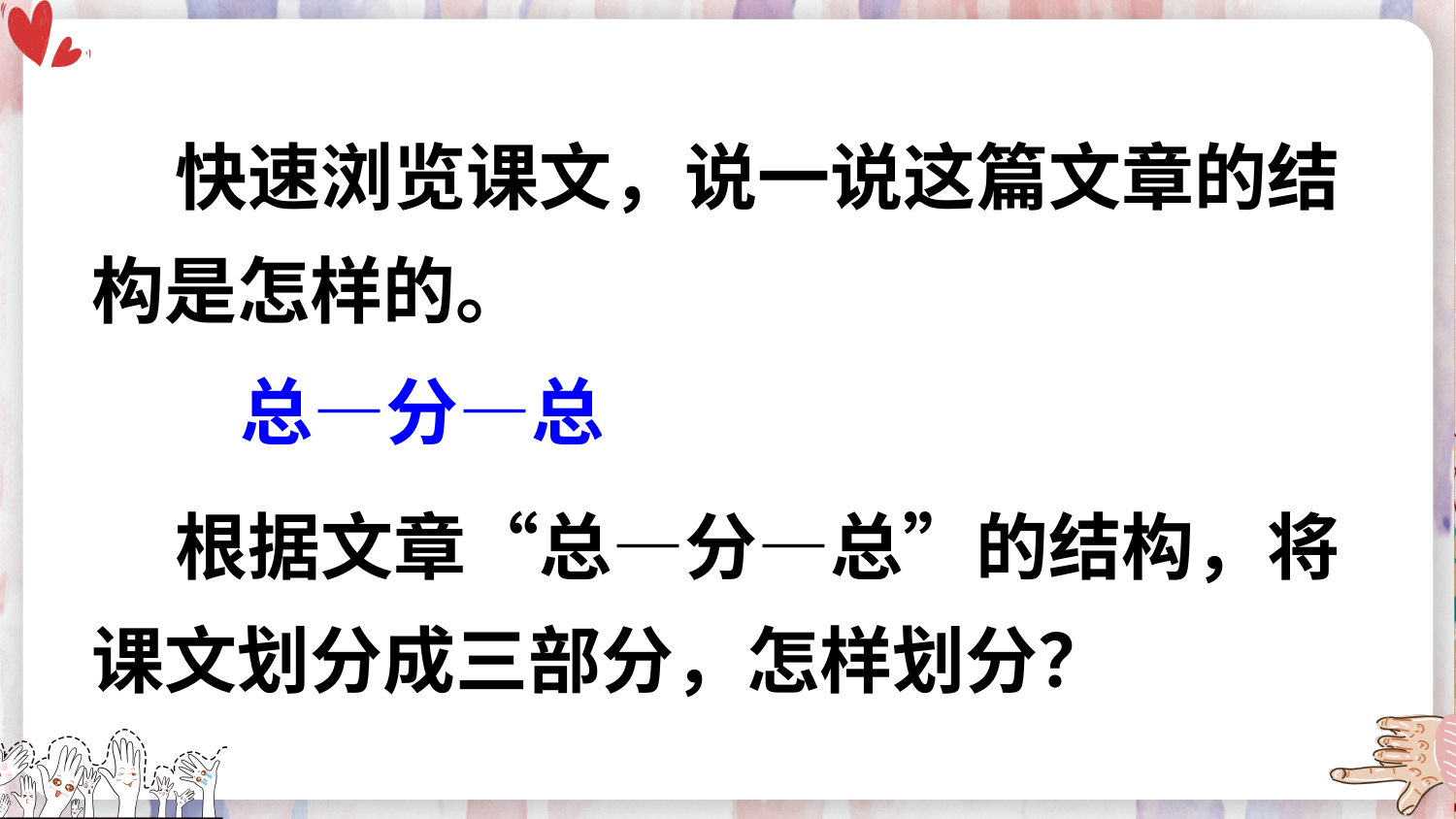

快速浏览课文，说一说这篇文章的结构是怎样的。
总—分—总
    根据文章“总—分—总”的结构，将课文划分成三部分，怎样划分？